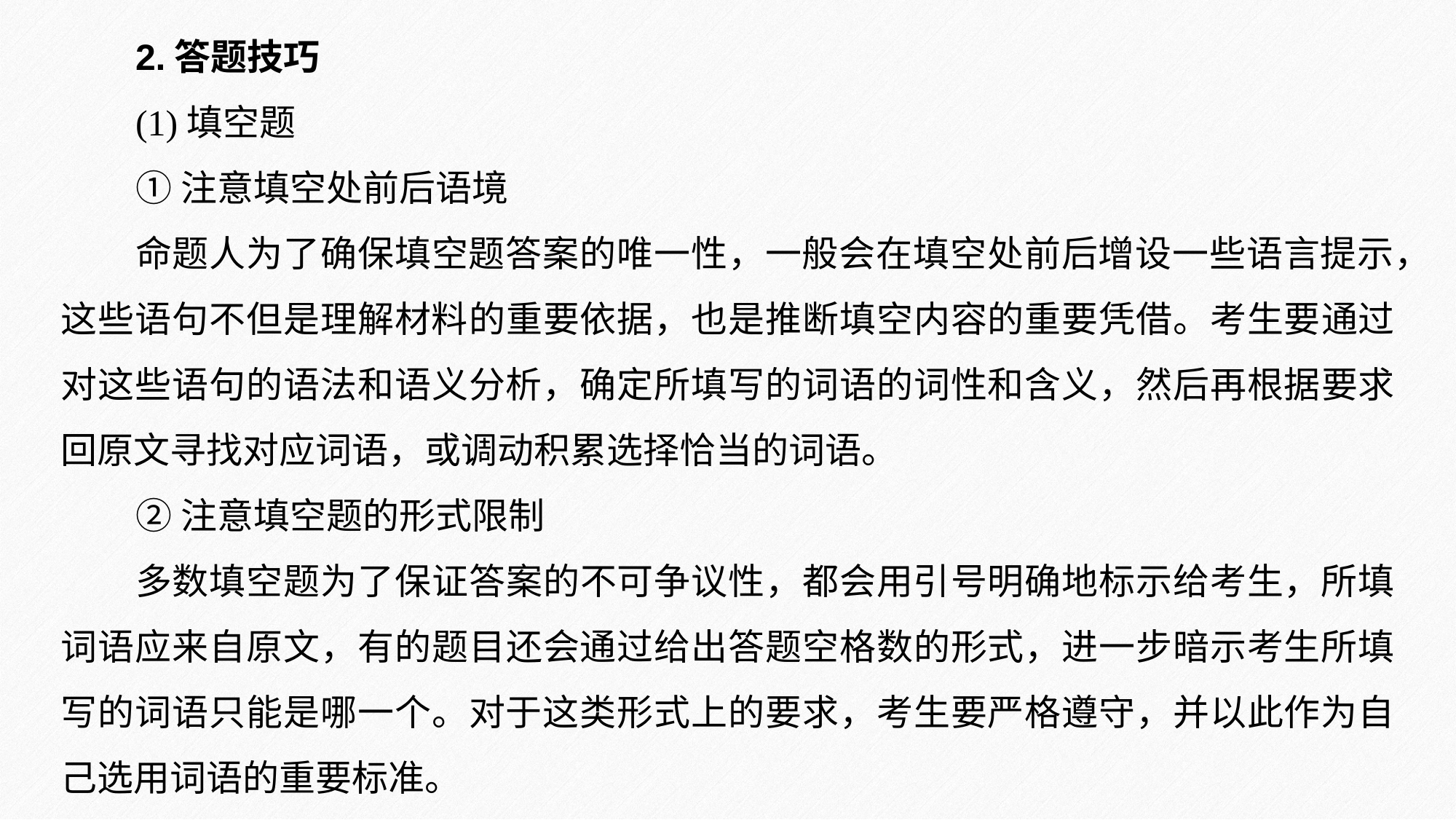

2.答题技巧
(1)填空题
①注意填空处前后语境
命题人为了确保填空题答案的唯一性，一般会在填空处前后增设一些语言提示，这些语句不但是理解材料的重要依据，也是推断填空内容的重要凭借。考生要通过对这些语句的语法和语义分析，确定所填写的词语的词性和含义，然后再根据要求回原文寻找对应词语，或调动积累选择恰当的词语。
②注意填空题的形式限制
多数填空题为了保证答案的不可争议性，都会用引号明确地标示给考生，所填词语应来自原文，有的题目还会通过给出答题空格数的形式，进一步暗示考生所填写的词语只能是哪一个。对于这类形式上的要求，考生要严格遵守，并以此作为自己选用词语的重要标准。